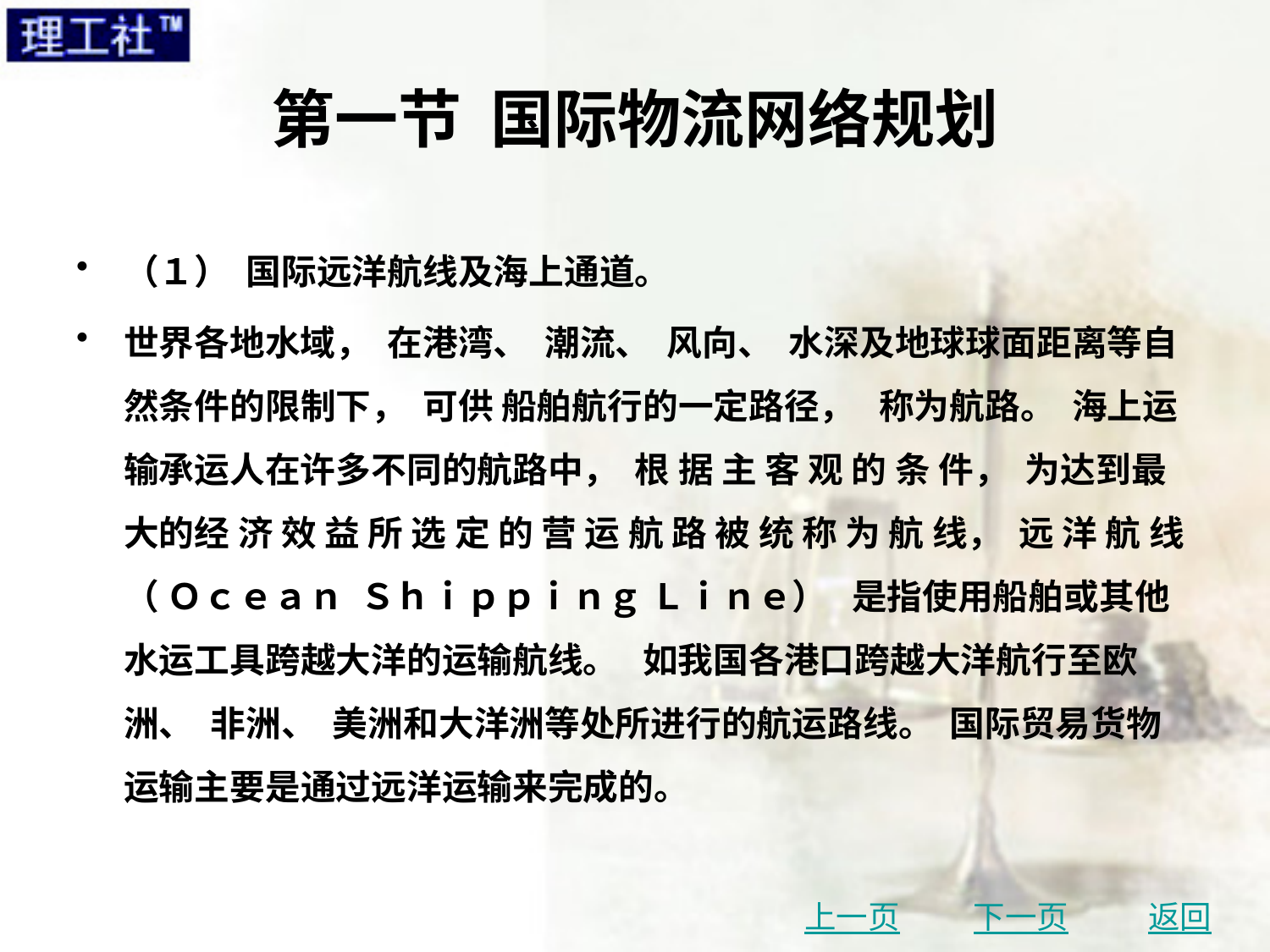

# 第一节  国际物流网络规划
（１）  国际远洋航线及海上通道。
世界各地水域，  在港湾、  潮流、  风向、  水深及地球球面距离等自然条件的限制下，  可供 船舶航行的一定路径，   称为航路。  海上运输承运人在许多不同的航路中，  根 据 主 客 观 的 条 件，  为达到最大的经 济 效 益 所 选 定 的 营 运 航 路 被 统 称 为 航 线，  远 洋 航 线  （ Ｏｃｅａｎ  Ｓｈｉｐｐｉｎｇ Ｌｉｎｅ）   是指使用船舶或其他水运工具跨越大洋的运输航线。   如我国各港口跨越大洋航行至欧洲、  非洲、  美洲和大洋洲等处所进行的航运路线。  国际贸易货物运输主要是通过远洋运输来完成的。

上一页
下一页
返回